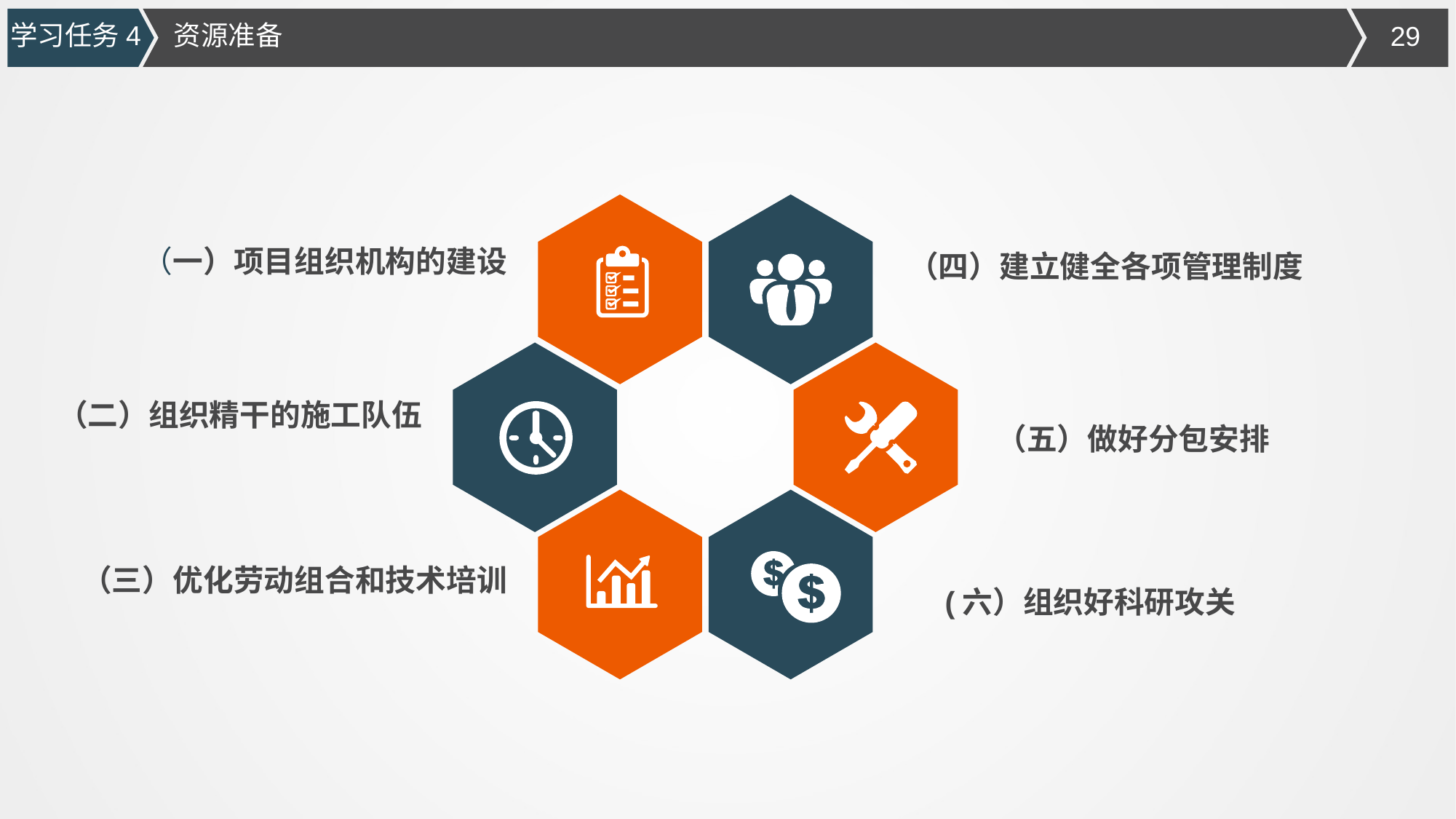

学习任务4
资源准备

（一）项目组织机构的建设
（四）建立健全各项管理制度

（二）组织精干的施工队伍

（五）做好分包安排

（三）优化劳动组合和技术培训
(六）组织好科研攻关